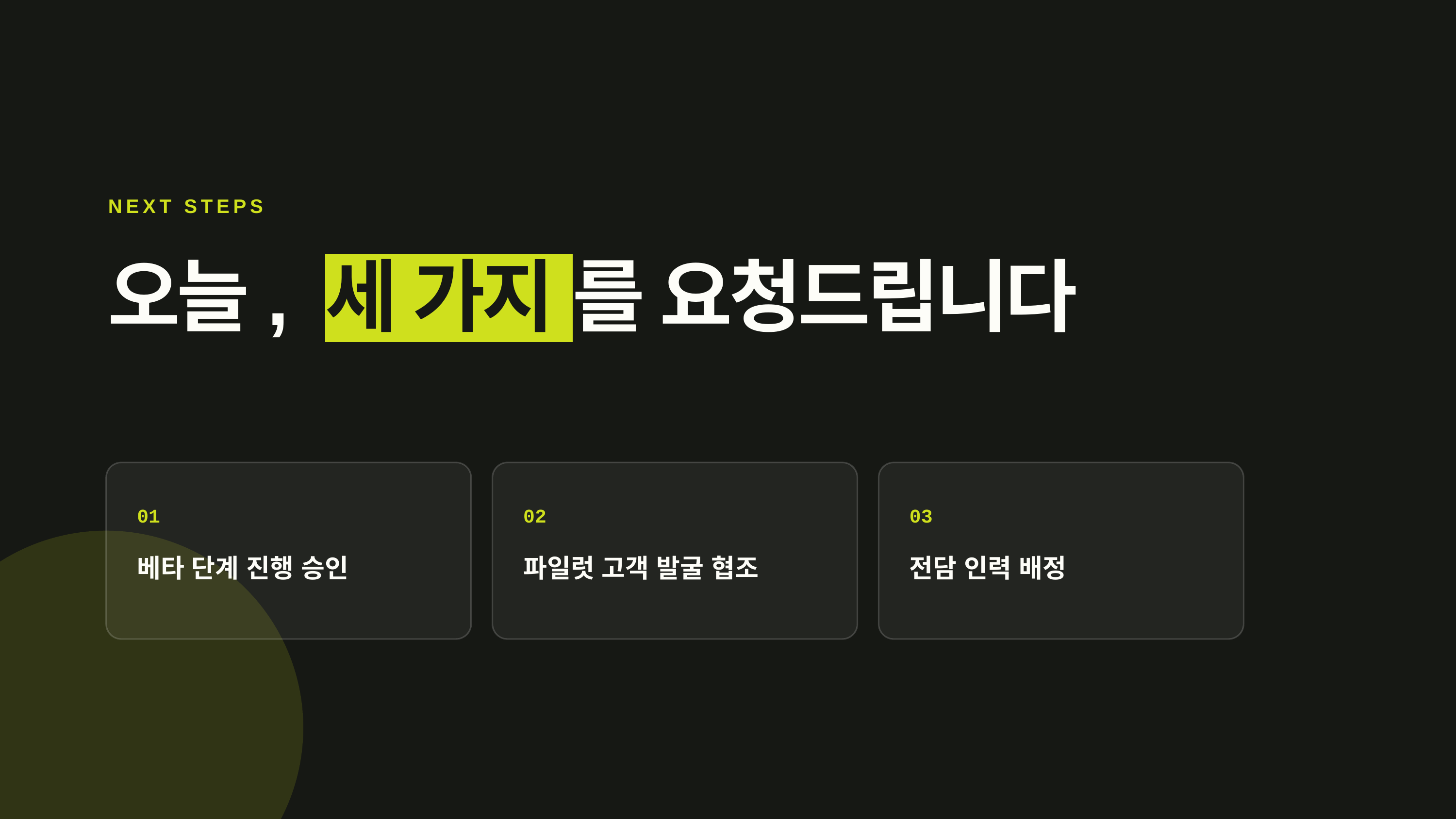

NEXT STEPS
오늘, 세 가지 를 요청드립니다

01
02
03

베타 단계 진행 승인
파일럿 고객 발굴 협조
전담 인력 배정